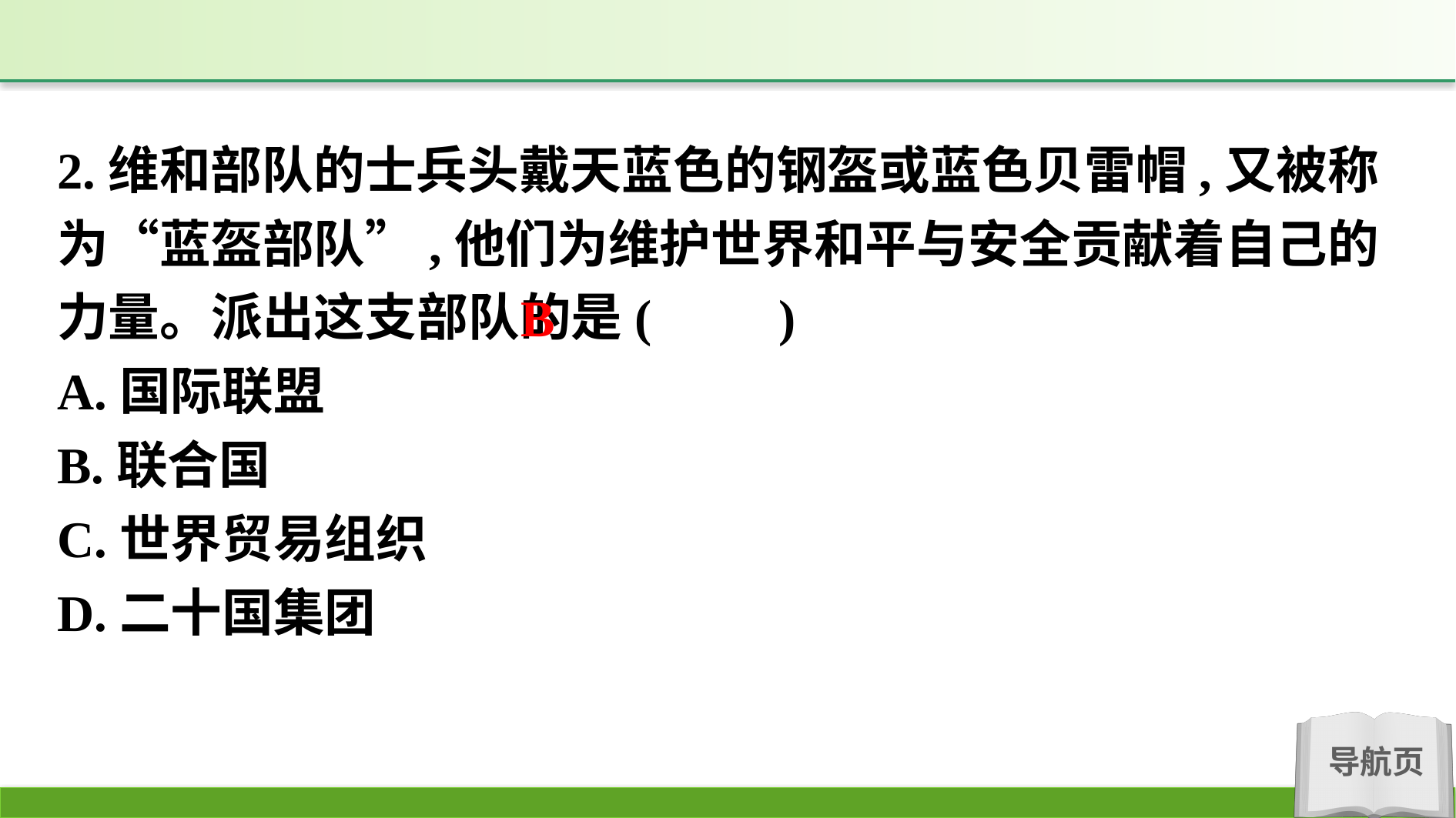

2.维和部队的士兵头戴天蓝色的钢盔或蓝色贝雷帽,又被称为“蓝盔部队”,他们为维护世界和平与安全贡献着自己的力量。派出这支部队的是(　　)
A.国际联盟
B.联合国
C.世界贸易组织
D.二十国集团
B